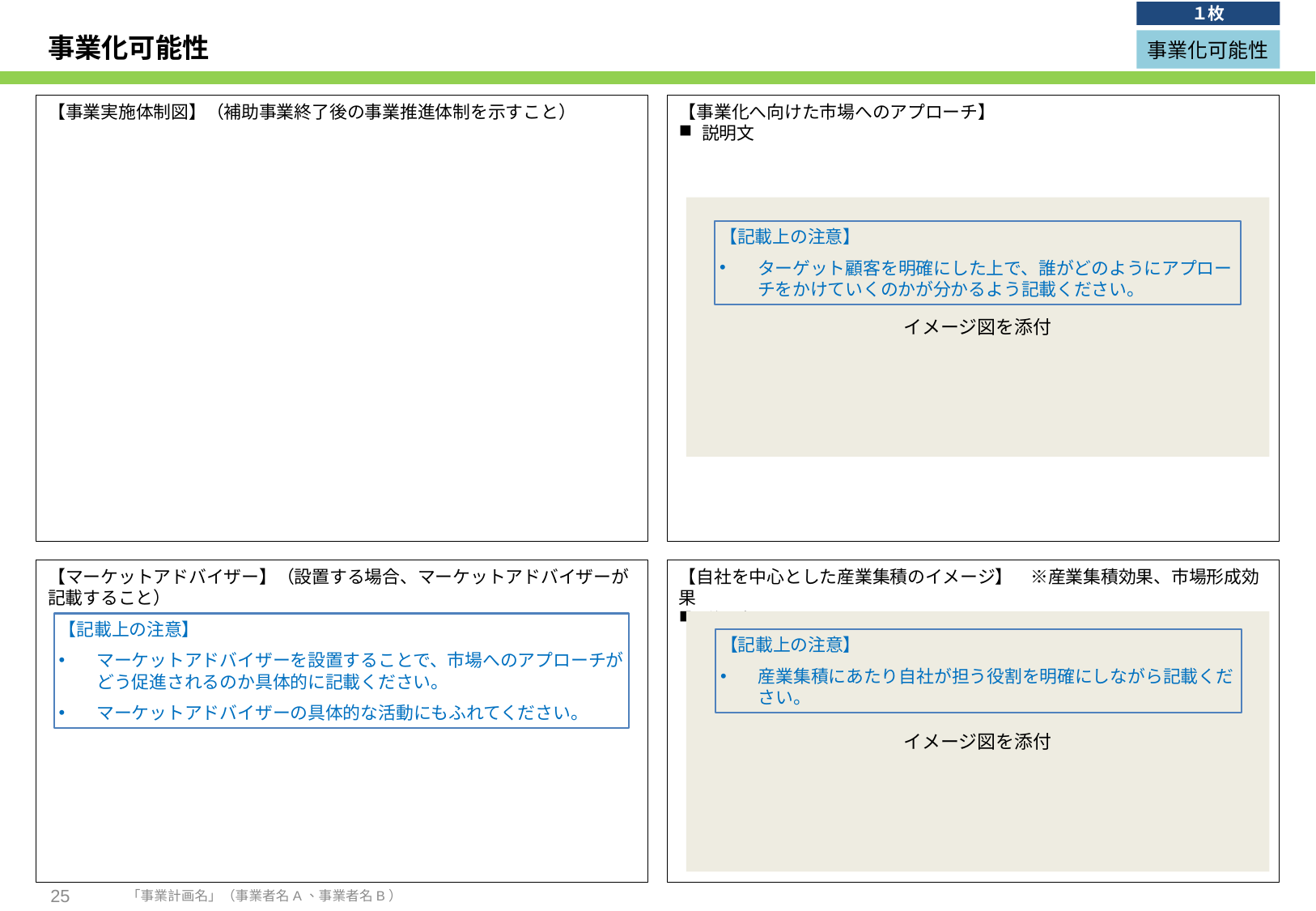

１枚
# 事業化可能性
事業化可能性
【事業実施体制図】（補助事業終了後の事業推進体制を示すこと）
【事業化へ向けた市場へのアプローチ】
説明文

イメージ図を添付
【記載上の注意】
ターゲット顧客を明確にした上で、誰がどのようにアプローチをかけていくのかが分かるよう記載ください。
【マーケットアドバイザー】（設置する場合、マーケットアドバイザーが記載すること）
【自社を中心とした産業集積のイメージ】　※産業集積効果、市場形成効果
説明文
イメージ図を添付
【記載上の注意】
マーケットアドバイザーを設置することで、市場へのアプローチがどう促進されるのか具体的に記載ください。
マーケットアドバイザーの具体的な活動にもふれてください。
【記載上の注意】
産業集積にあたり自社が担う役割を明確にしながら記載ください。
25
「事業計画名」（事業者名A、事業者名B）